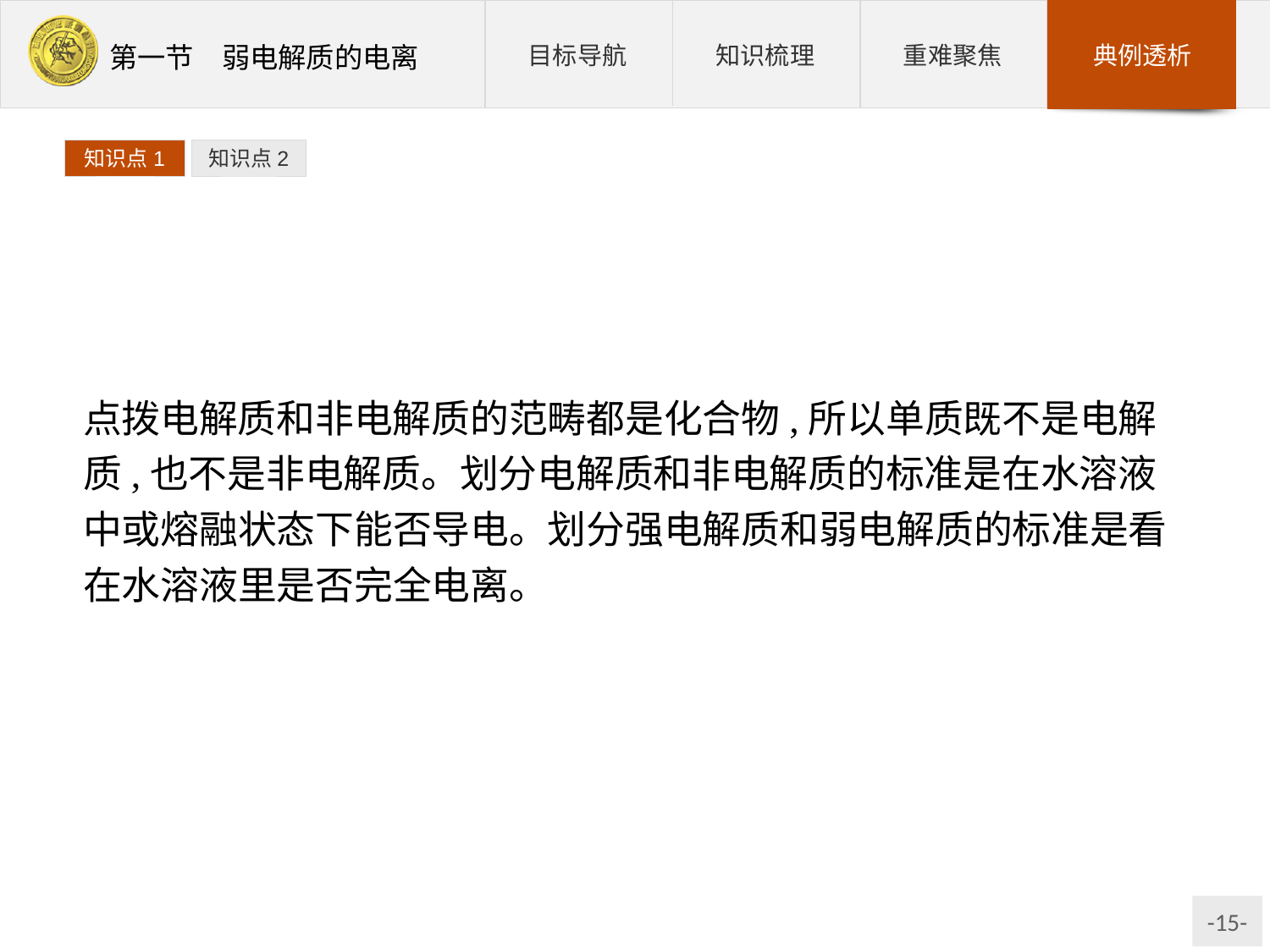

知识点1
知识点2
点拨电解质和非电解质的范畴都是化合物,所以单质既不是电解质,也不是非电解质。划分电解质和非电解质的标准是在水溶液中或熔融状态下能否导电。划分强电解质和弱电解质的标准是看在水溶液里是否完全电离。